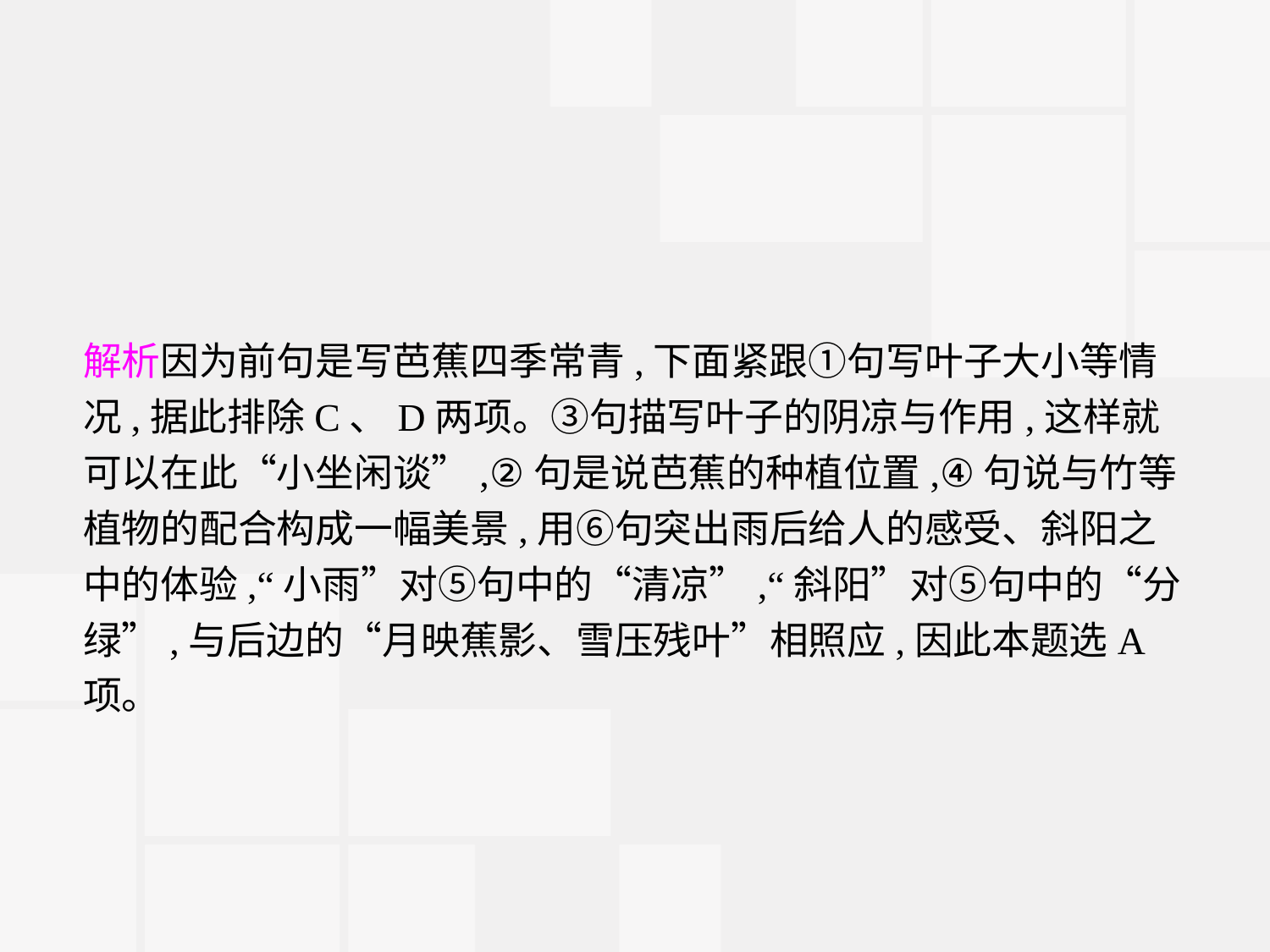

解析因为前句是写芭蕉四季常青,下面紧跟①句写叶子大小等情况,据此排除C、D两项。③句描写叶子的阴凉与作用,这样就可以在此“小坐闲谈”,②句是说芭蕉的种植位置,④句说与竹等植物的配合构成一幅美景,用⑥句突出雨后给人的感受、斜阳之中的体验,“小雨”对⑤句中的“清凉”,“斜阳”对⑤句中的“分绿”,与后边的“月映蕉影、雪压残叶”相照应,因此本题选A项。